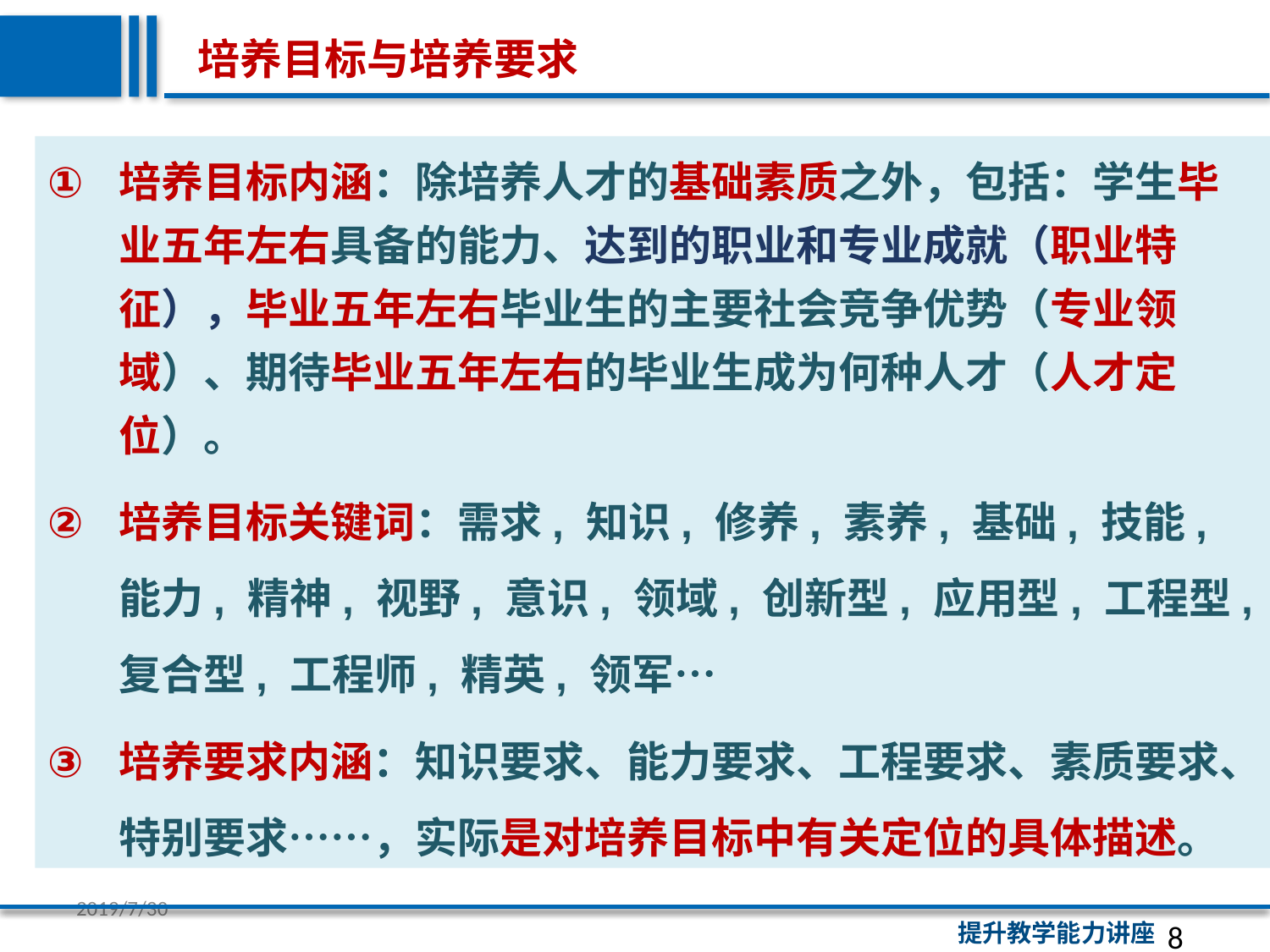

培养目标与培养要求
培养目标内涵：除培养人才的基础素质之外，包括：学生毕业五年左右具备的能力、达到的职业和专业成就（职业特征），毕业五年左右毕业生的主要社会竞争优势（专业领域）、期待毕业五年左右的毕业生成为何种人才（人才定位）。
培养目标关键词：需求, 知识, 修养, 素养, 基础, 技能, 能力, 精神, 视野, 意识, 领域, 创新型, 应用型, 工程型, 复合型, 工程师, 精英, 领军…
培养要求内涵：知识要求、能力要求、工程要求、素质要求、特别要求……，实际是对培养目标中有关定位的具体描述。
8